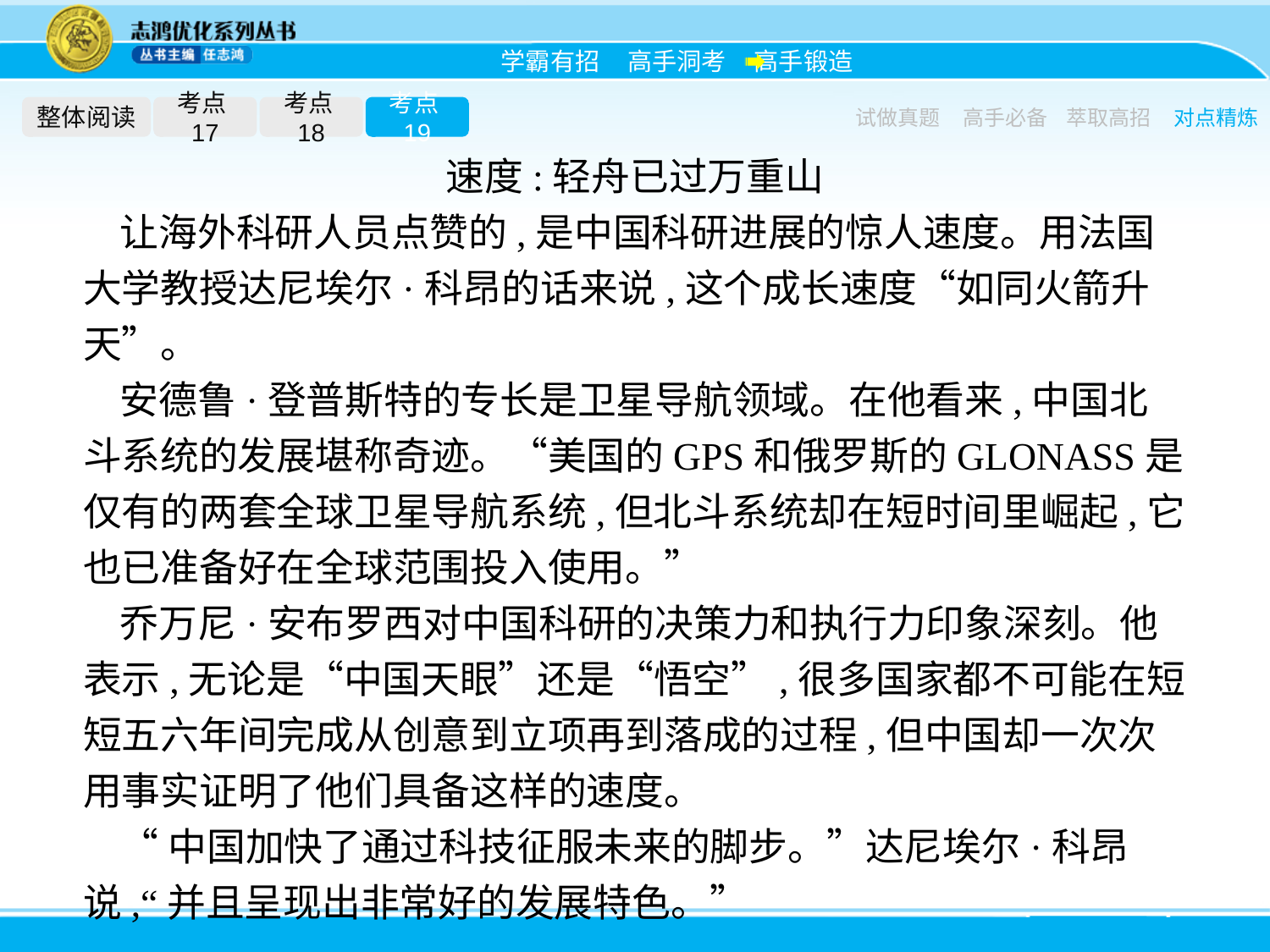

整体阅读
考点17
考点18
考点19
试做真题
高手必备
萃取高招
对点精炼
速度:轻舟已过万重山
让海外科研人员点赞的,是中国科研进展的惊人速度。用法国大学教授达尼埃尔·科昂的话来说,这个成长速度“如同火箭升天”。
安德鲁·登普斯特的专长是卫星导航领域。在他看来,中国北斗系统的发展堪称奇迹。“美国的GPS和俄罗斯的GLONASS是仅有的两套全球卫星导航系统,但北斗系统却在短时间里崛起,它也已准备好在全球范围投入使用。”
乔万尼·安布罗西对中国科研的决策力和执行力印象深刻。他表示,无论是“中国天眼”还是“悟空”,很多国家都不可能在短短五六年间完成从创意到立项再到落成的过程,但中国却一次次用事实证明了他们具备这样的速度。
“中国加快了通过科技征服未来的脚步。”达尼埃尔·科昂说,“并且呈现出非常好的发展特色。”